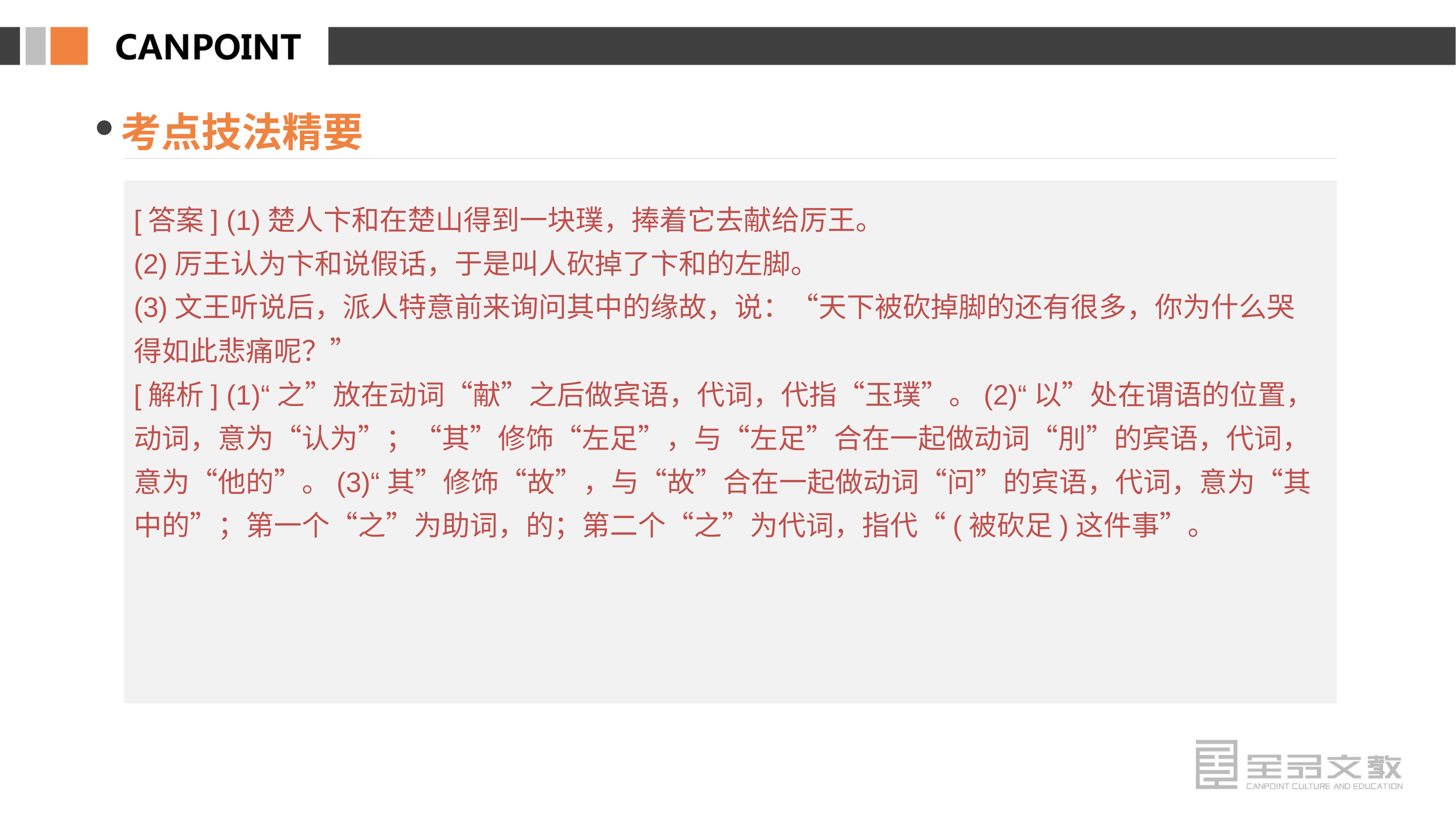

考点技法精要

[答案] (1)楚人卞和在楚山得到一块璞，捧着它去献给厉王。
(2)厉王认为卞和说假话，于是叫人砍掉了卞和的左脚。
(3)文王听说后，派人特意前来询问其中的缘故，说：“天下被砍掉脚的还有很多，你为什么哭得如此悲痛呢？”
[解析] (1)“之”放在动词“献”之后做宾语，代词，代指“玉璞”。(2)“以”处在谓语的位置，动词，意为“认为”；“其”修饰“左足”，与“左足”合在一起做动词“刖”的宾语，代词，意为“他的”。(3)“其”修饰“故”，与“故”合在一起做动词“问”的宾语，代词，意为“其中的”；第一个“之”为助词，的；第二个“之”为代词，指代“(被砍足)这件事”。